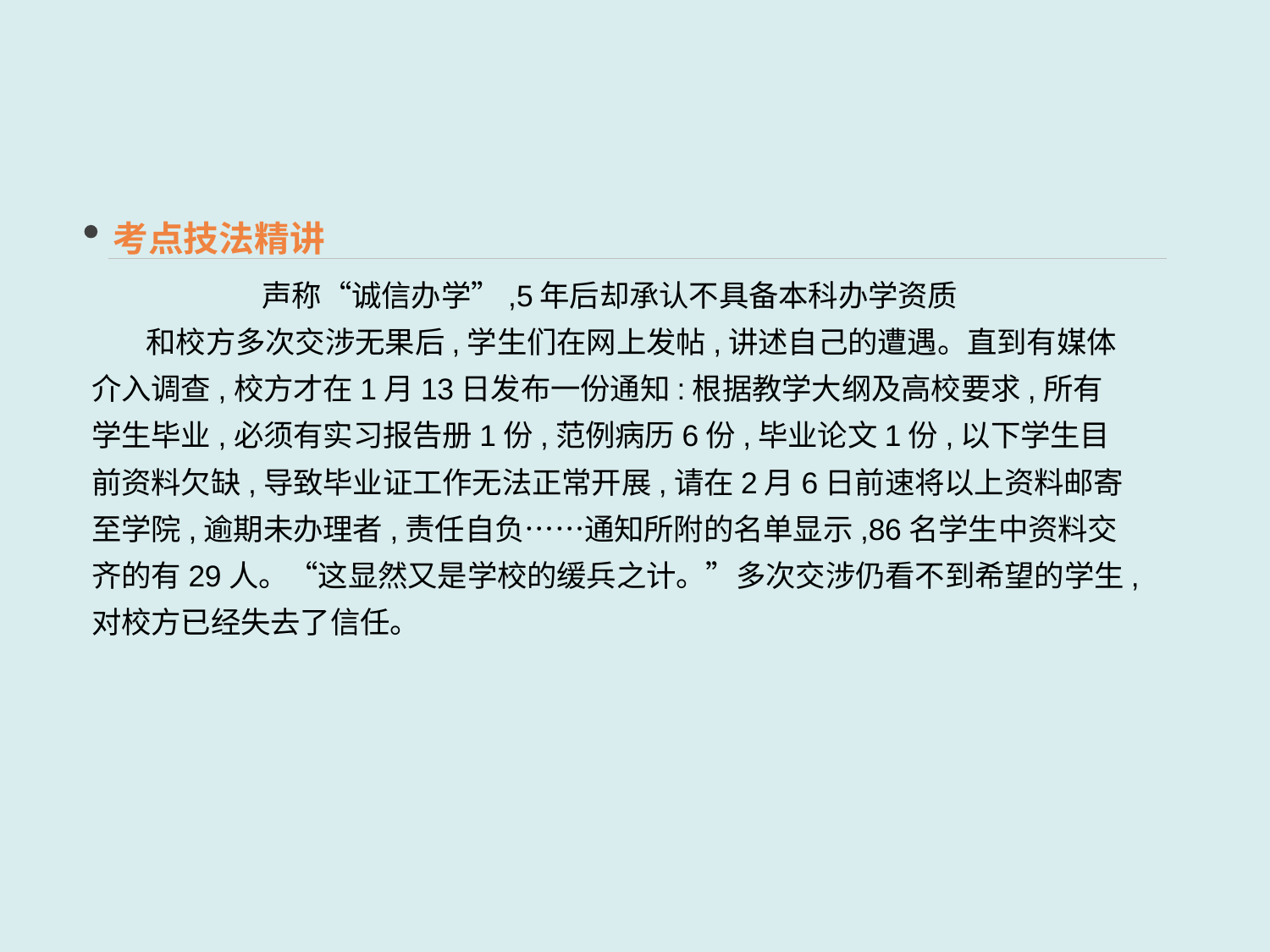

考点技法精讲

声称“诚信办学”,5年后却承认不具备本科办学资质
       和校方多次交涉无果后,学生们在网上发帖,讲述自己的遭遇。直到有媒体介入调查,校方才在1月13日发布一份通知:根据教学大纲及高校要求,所有学生毕业,必须有实习报告册1份,范例病历6份,毕业论文1份,以下学生目前资料欠缺,导致毕业证工作无法正常开展,请在2月6日前速将以上资料邮寄至学院,逾期未办理者,责任自负……通知所附的名单显示,86名学生中资料交齐的有29人。“这显然又是学校的缓兵之计。”多次交涉仍看不到希望的学生,对校方已经失去了信任。